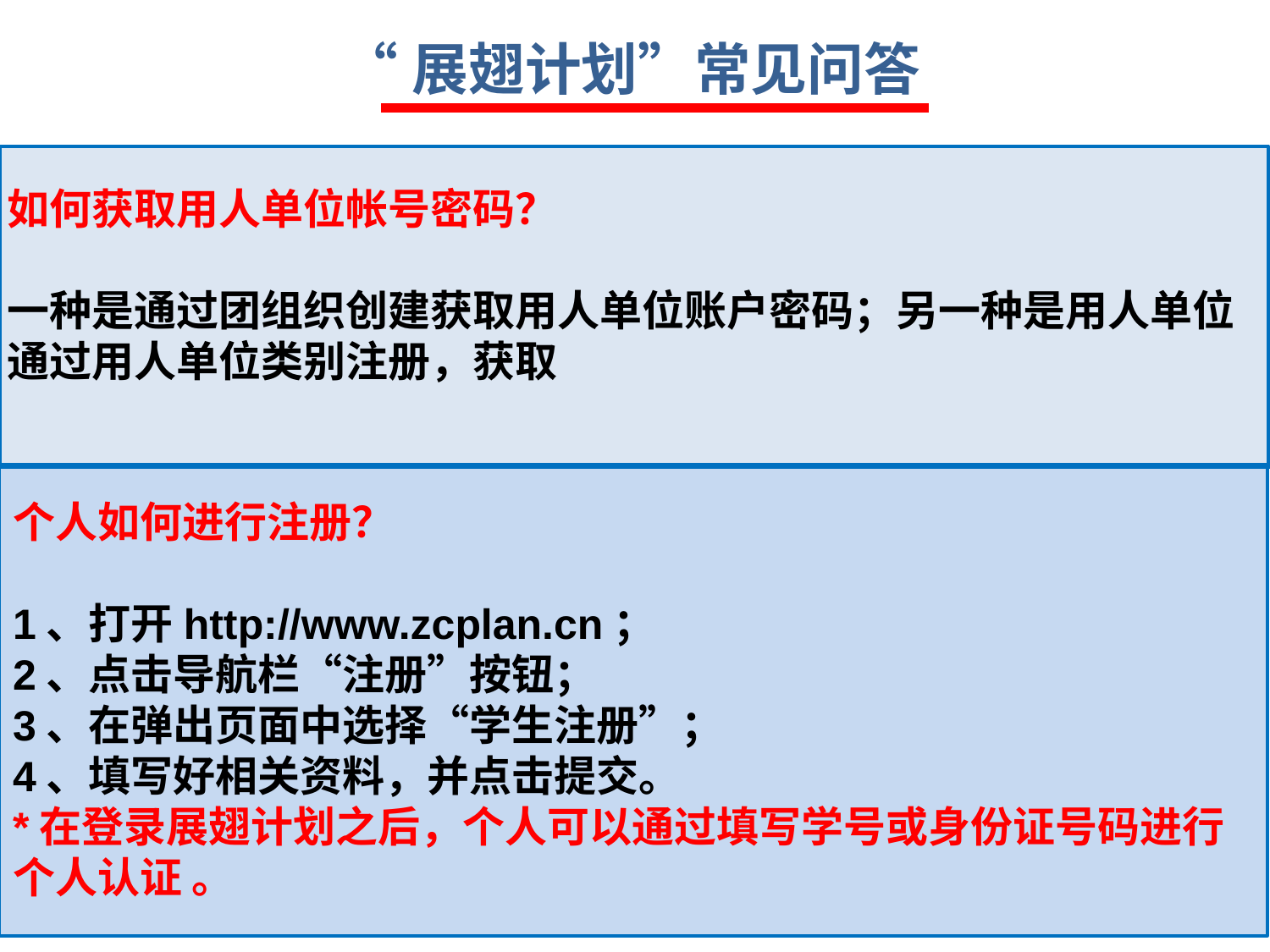

“展翅计划”常见问答

如何获取用人单位帐号密码？

一种是通过团组织创建获取用人单位账户密码；另一种是用人单位通过用人单位类别注册，获取

个人如何进行注册？

1、打开http://www.zcplan.cn；
2、点击导航栏“注册”按钮；
3、在弹出页面中选择“学生注册”；
4、填写好相关资料，并点击提交。
*在登录展翅计划之后，个人可以通过填写学号或身份证号码进行个人认证 。